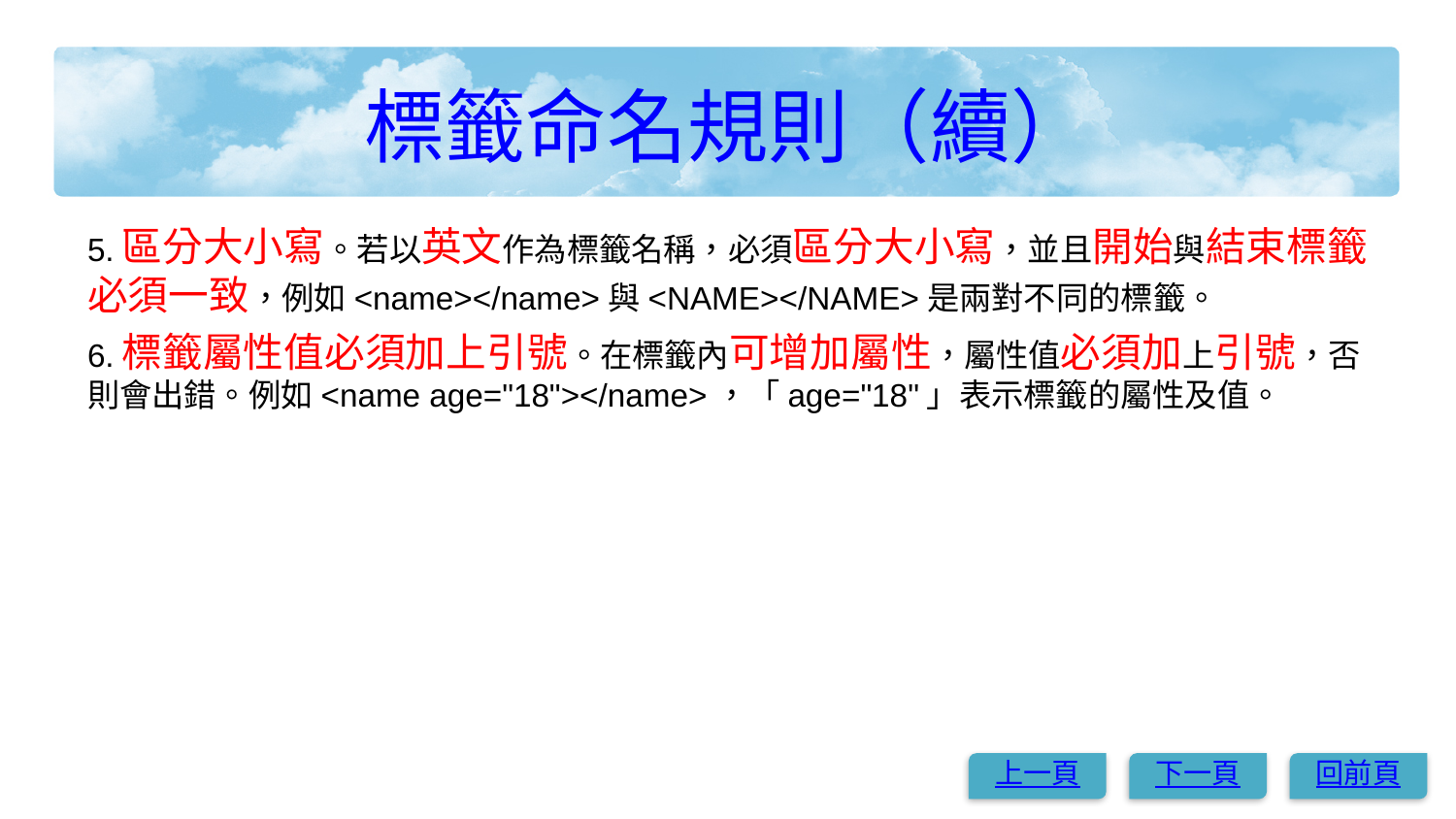

# 標籤命名規則（續）
5.區分大小寫。若以英文作為標籤名稱，必須區分大小寫，並且開始與結束標籤必須一致，例如<name></name>與<NAME></NAME>是兩對不同的標籤。
6.標籤屬性值必須加上引號。在標籤內可增加屬性，屬性值必須加上引號，否則會出錯。例如<name age="18"></name>，「age="18"」表示標籤的屬性及值。
上一頁
下一頁
回前頁